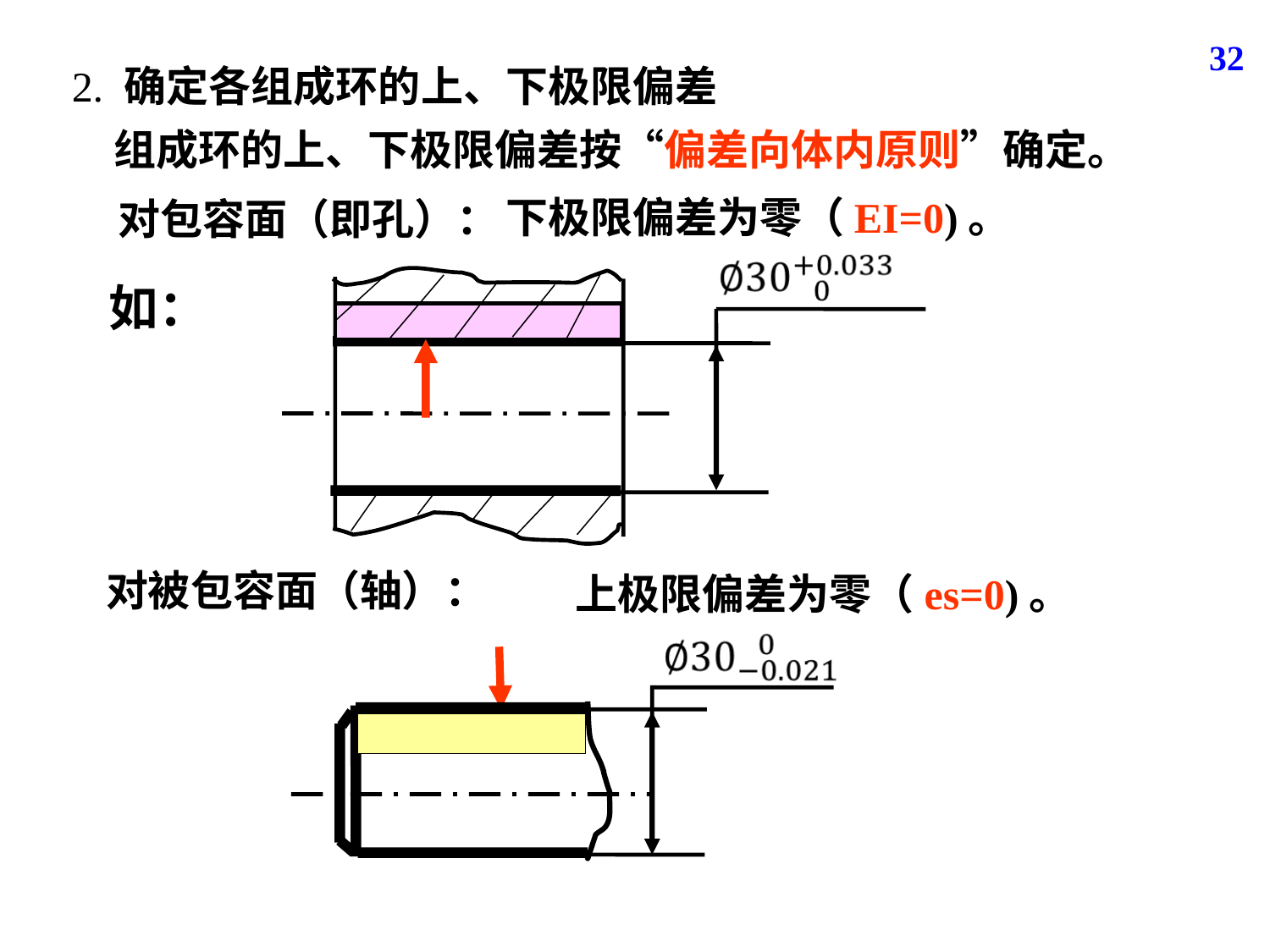

32
2. 确定各组成环的上、下极限偏差
组成环的上、下极限偏差按“偏差向体内原则”确定。
下极限偏差为零（EI=0)。
对包容面（即孔）：

如：

对被包容面（轴）：
上极限偏差为零（es=0)。